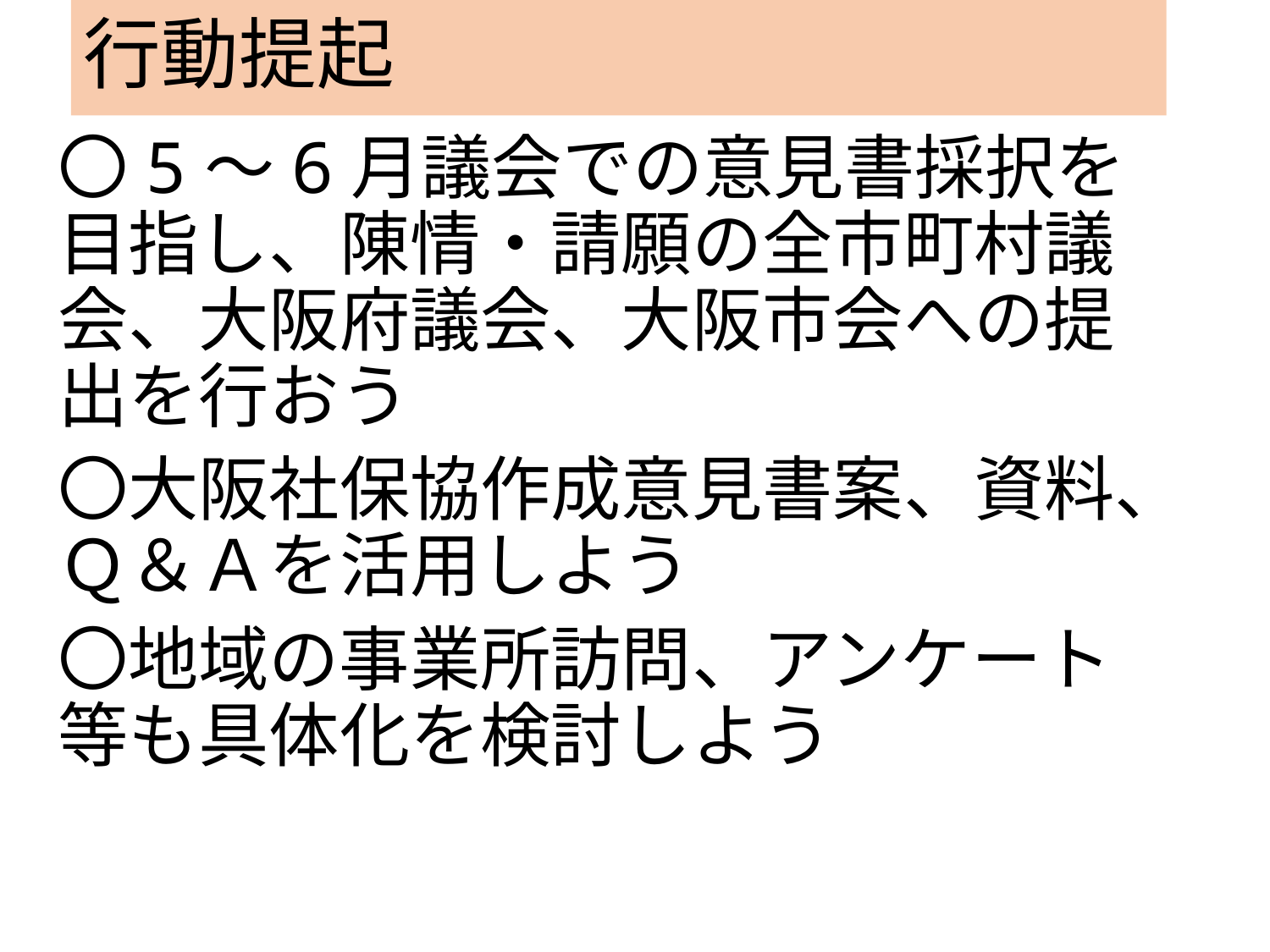

# 行動提起
〇5～6月議会での意見書採択を目指し、陳情・請願の全市町村議会、大阪府議会、大阪市会への提出を行おう
〇大阪社保協作成意見書案、資料、Ｑ＆Ａを活用しよう
〇地域の事業所訪問、アンケート等も具体化を検討しよう